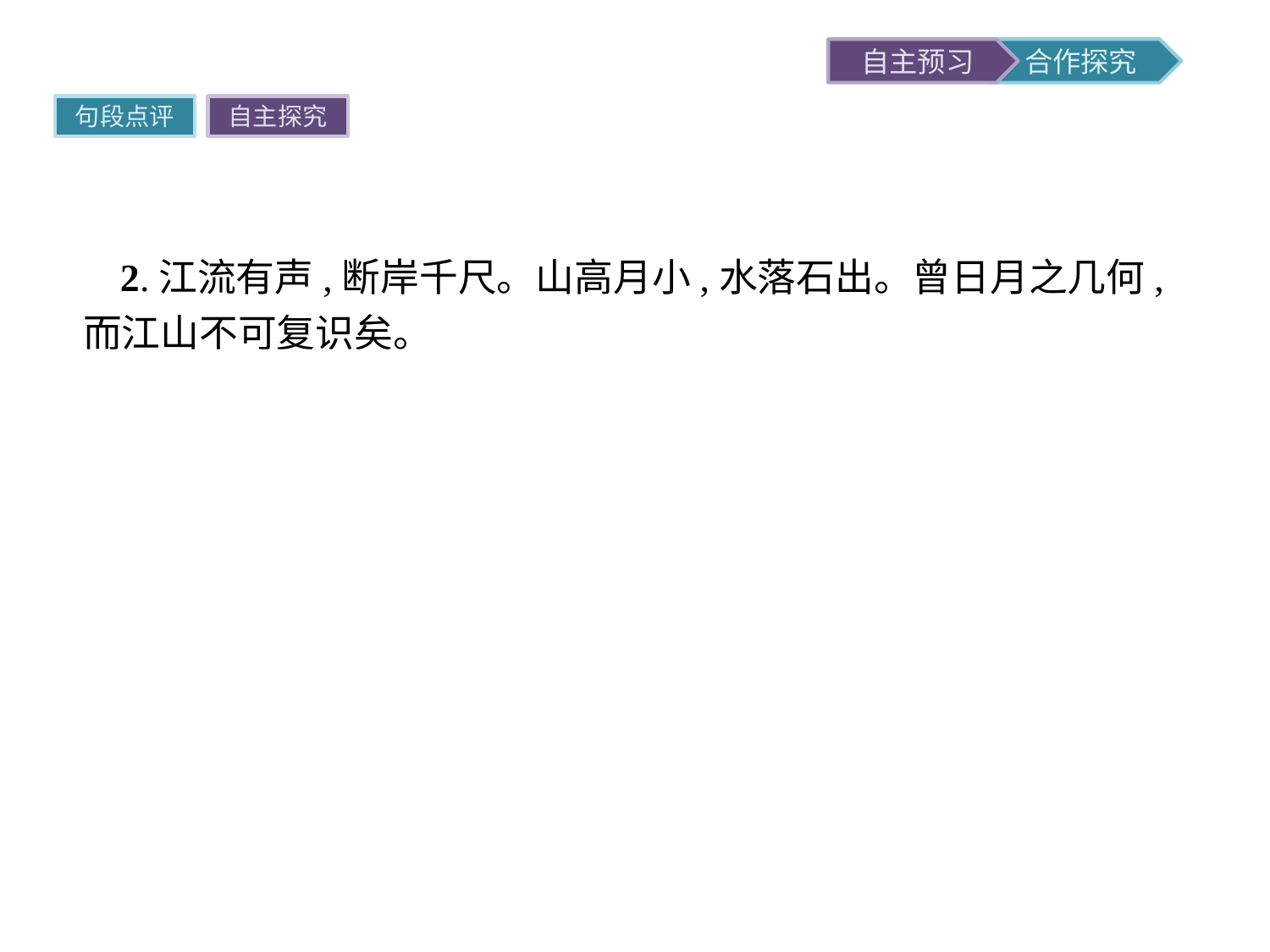

句段点评
自主探究
2.江流有声,断岸千尺。山高月小,水落石出。曾日月之几何,而江山不可复识矣。
翻译长江的流水发出声响,陡峭的崖岸高峻直耸。山峦很高,月亮显得小了。水位降低,礁石露了出来。才相隔多少日子,上次游览所见的江景山色再也认不出来了。
点评短短四句,写出赤壁的崖峭山高而空清月小、水溅流缓而石出有声的初冬独特夜景,从而诱发了主客弃舟登岸攀崖游山的雅兴。“江山不可复识”是此次赤壁冬景描写的基础,展现出一幅赤壁冬景的山水画。